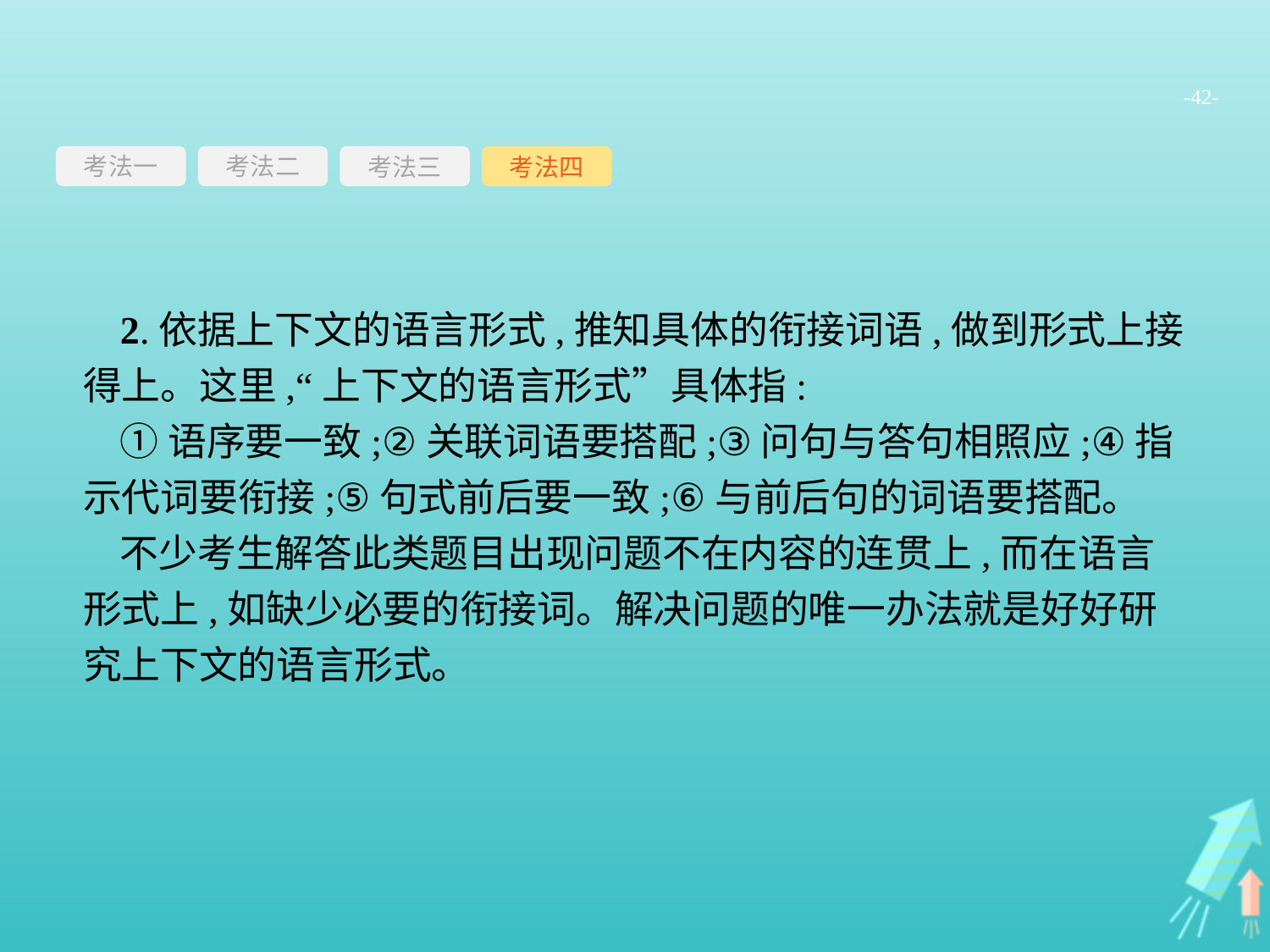

-42-
考法一
考法三
考法四
考法二
2.依据上下文的语言形式,推知具体的衔接词语,做到形式上接得上。这里,“上下文的语言形式”具体指:
①语序要一致;②关联词语要搭配;③问句与答句相照应;④指示代词要衔接;⑤句式前后要一致;⑥与前后句的词语要搭配。
不少考生解答此类题目出现问题不在内容的连贯上,而在语言形式上,如缺少必要的衔接词。解决问题的唯一办法就是好好研究上下文的语言形式。